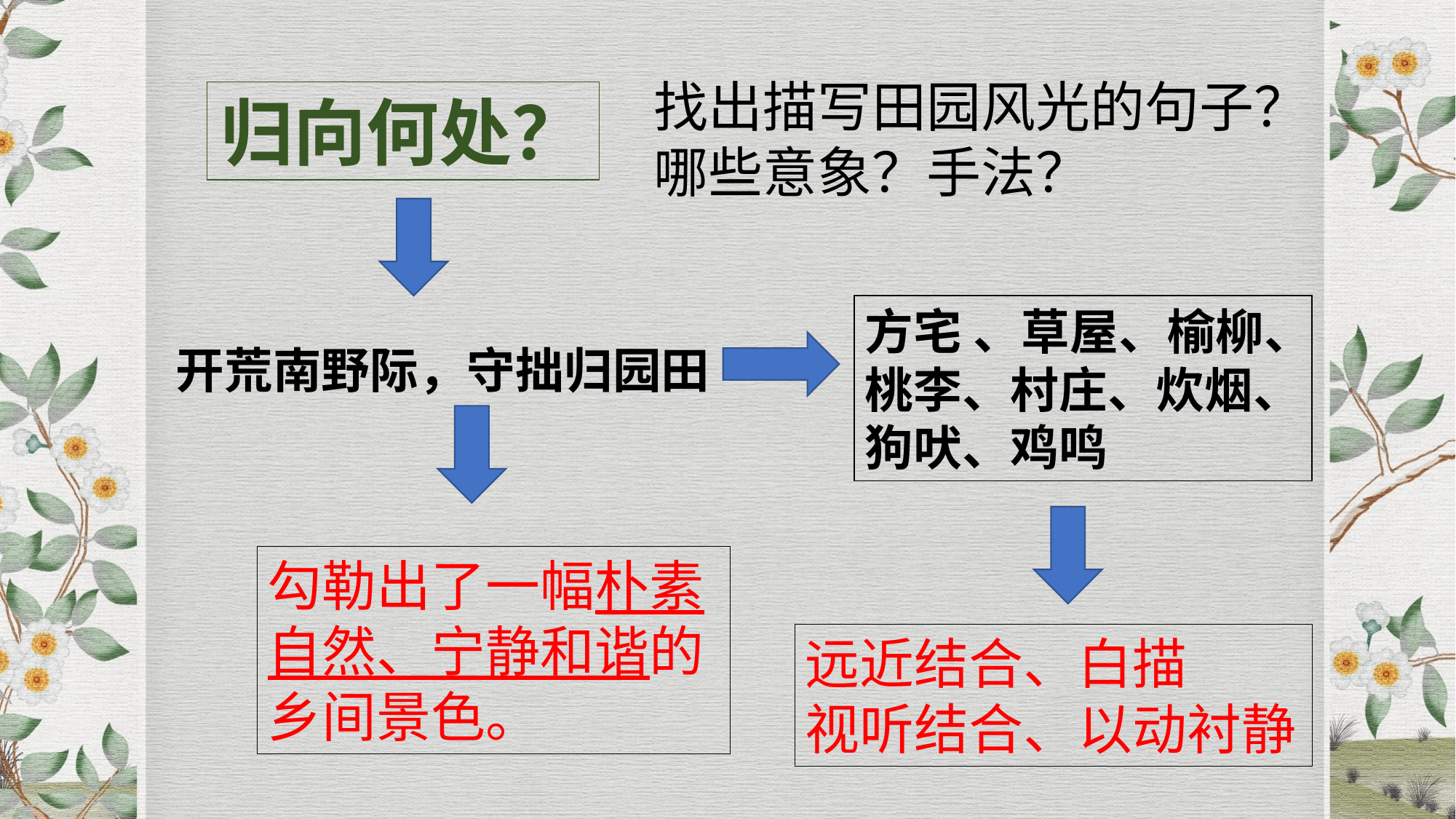

找出描写田园风光的句子？
哪些意象？手法？
归向何处？

开荒南野际，守拙归园田
方宅 、草屋、榆柳、桃李、村庄、炊烟、
狗吠、鸡鸣

勾勒出了一幅朴素自然、宁静和谐的乡间景色。
远近结合、白描
视听结合、以动衬静